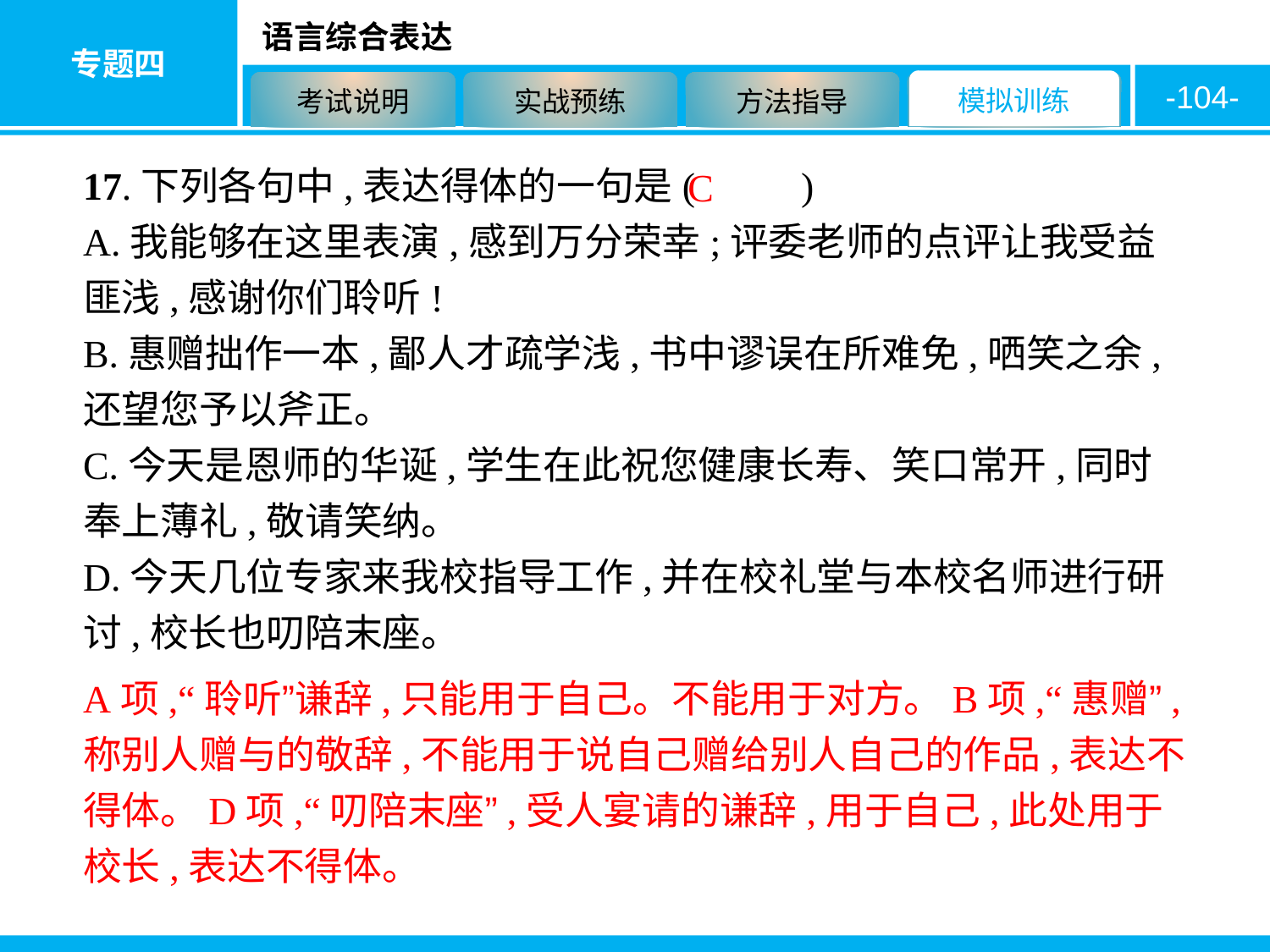

-104-
17.下列各句中,表达得体的一句是( 　　)
A.我能够在这里表演,感到万分荣幸;评委老师的点评让我受益匪浅,感谢你们聆听!
B.惠赠拙作一本,鄙人才疏学浅,书中谬误在所难免,哂笑之余,还望您予以斧正。
C.今天是恩师的华诞,学生在此祝您健康长寿、笑口常开,同时奉上薄礼,敬请笑纳。
D.今天几位专家来我校指导工作,并在校礼堂与本校名师进行研讨,校长也叨陪末座。
C
A项,“聆听”谦辞,只能用于自己。不能用于对方。B项,“惠赠”,称别人赠与的敬辞,不能用于说自己赠给别人自己的作品,表达不得体。D项,“叨陪末座”,受人宴请的谦辞,用于自己,此处用于校长,表达不得体。